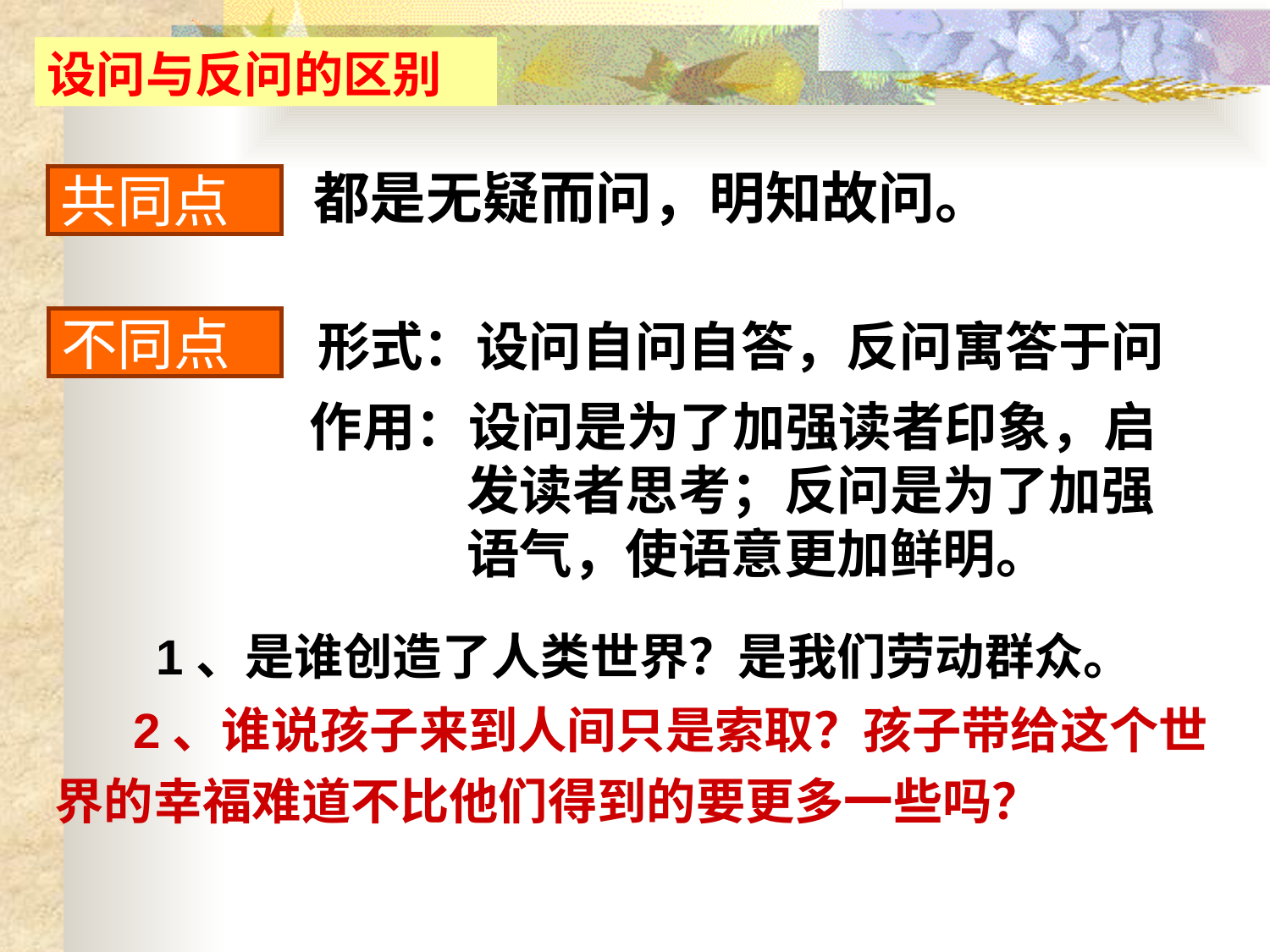

设问与反问的区别
都是无疑而问，明知故问。
共同点
形式：设问自问自答，反问寓答于问
不同点
作用：设问是为了加强读者印象，启发读者思考；反问是为了加强语气，使语意更加鲜明。
 1、是谁创造了人类世界？是我们劳动群众。
   2、谁说孩子来到人间只是索取？孩子带给这个世界的幸福难道不比他们得到的要更多一些吗？